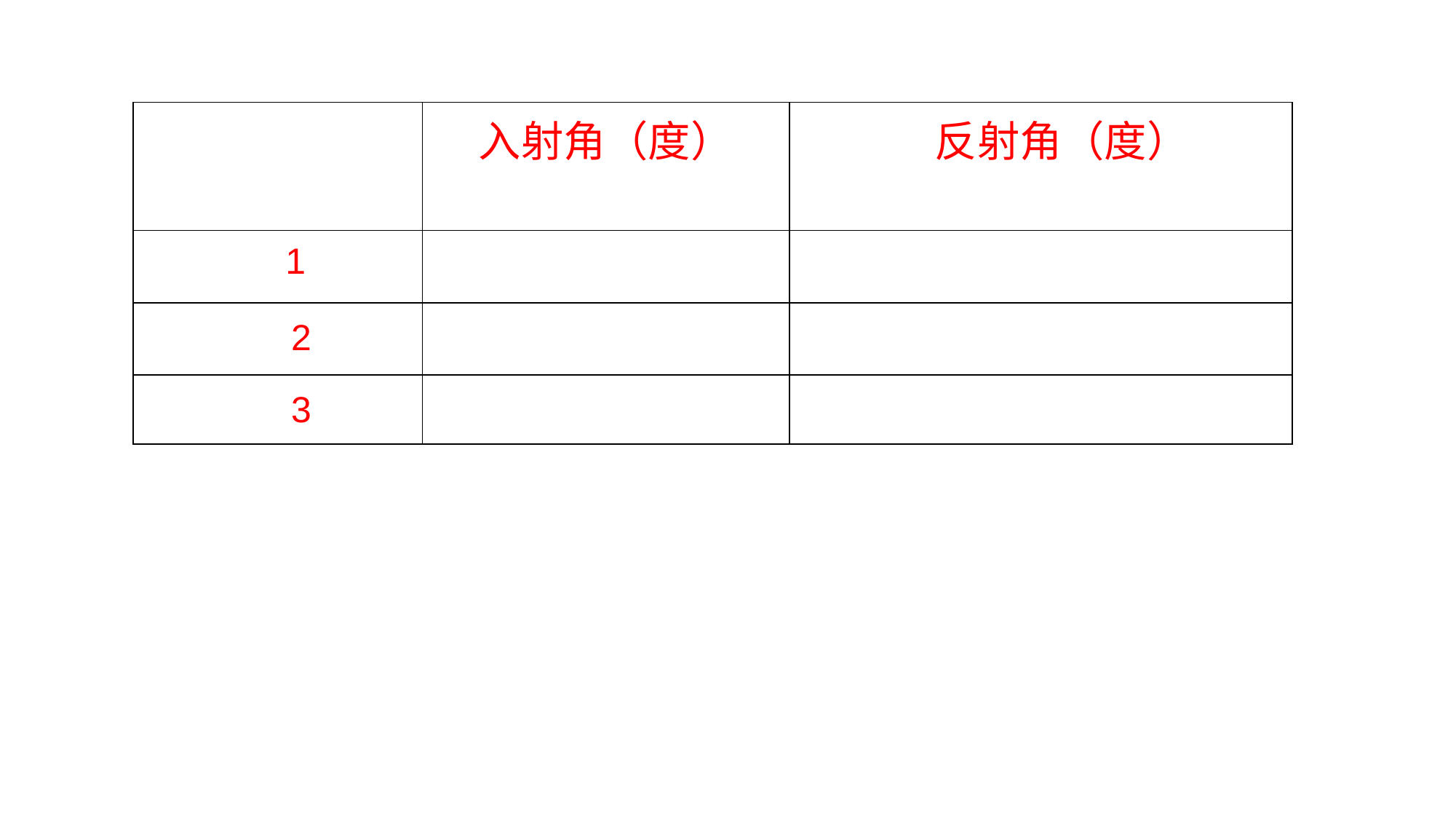

|  | 入射角（度） | 反射角（度） |
| --- | --- | --- |
| 1 |  |  |
| 2 |  |  |
| 3 |  |  |